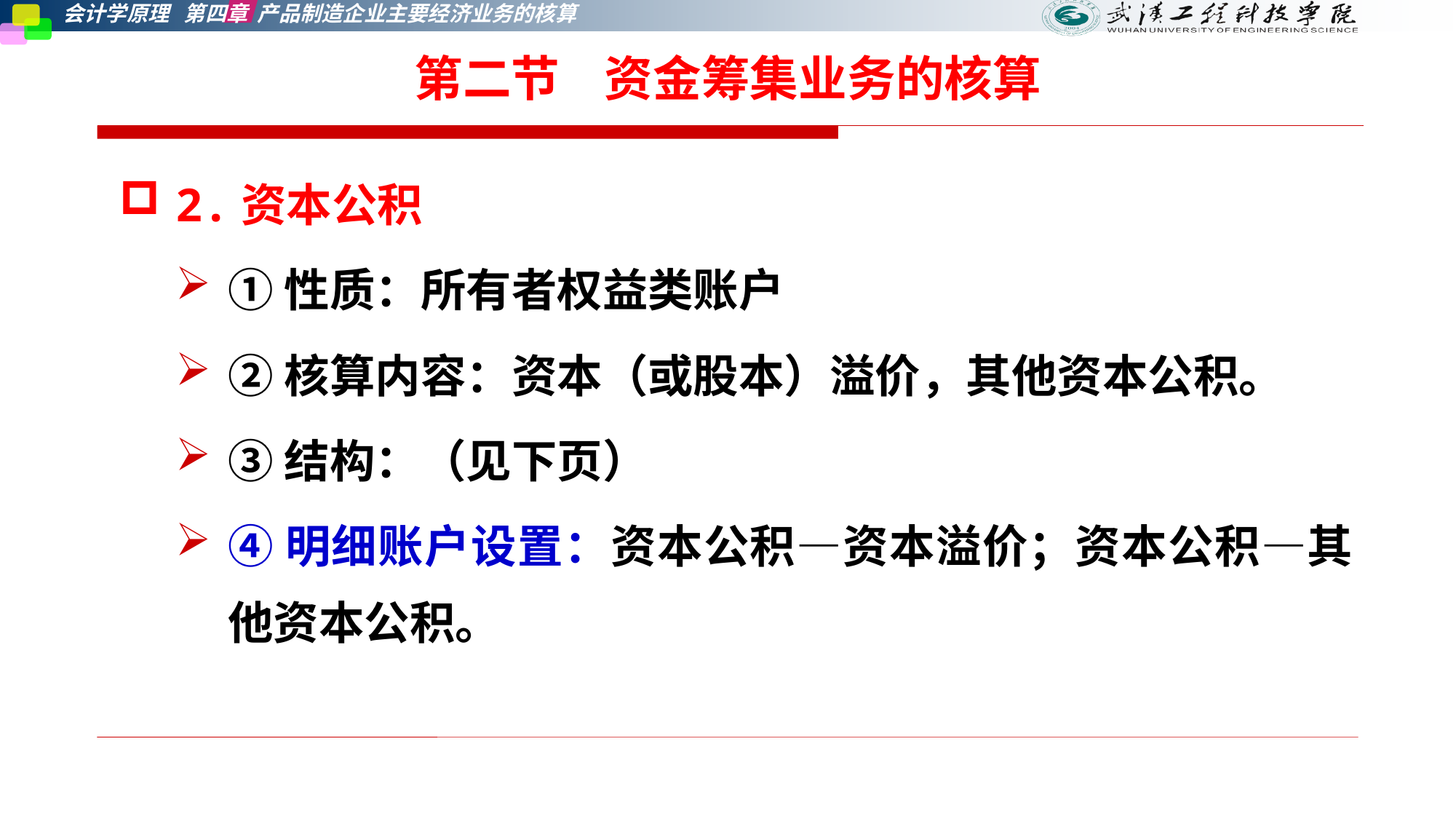

第二节    资金筹集业务的核算
2.资本公积
①性质：所有者权益类账户
②核算内容：资本（或股本）溢价，其他资本公积。
③结构：（见下页）
④明细账户设置：资本公积—资本溢价；资本公积—其他资本公积。